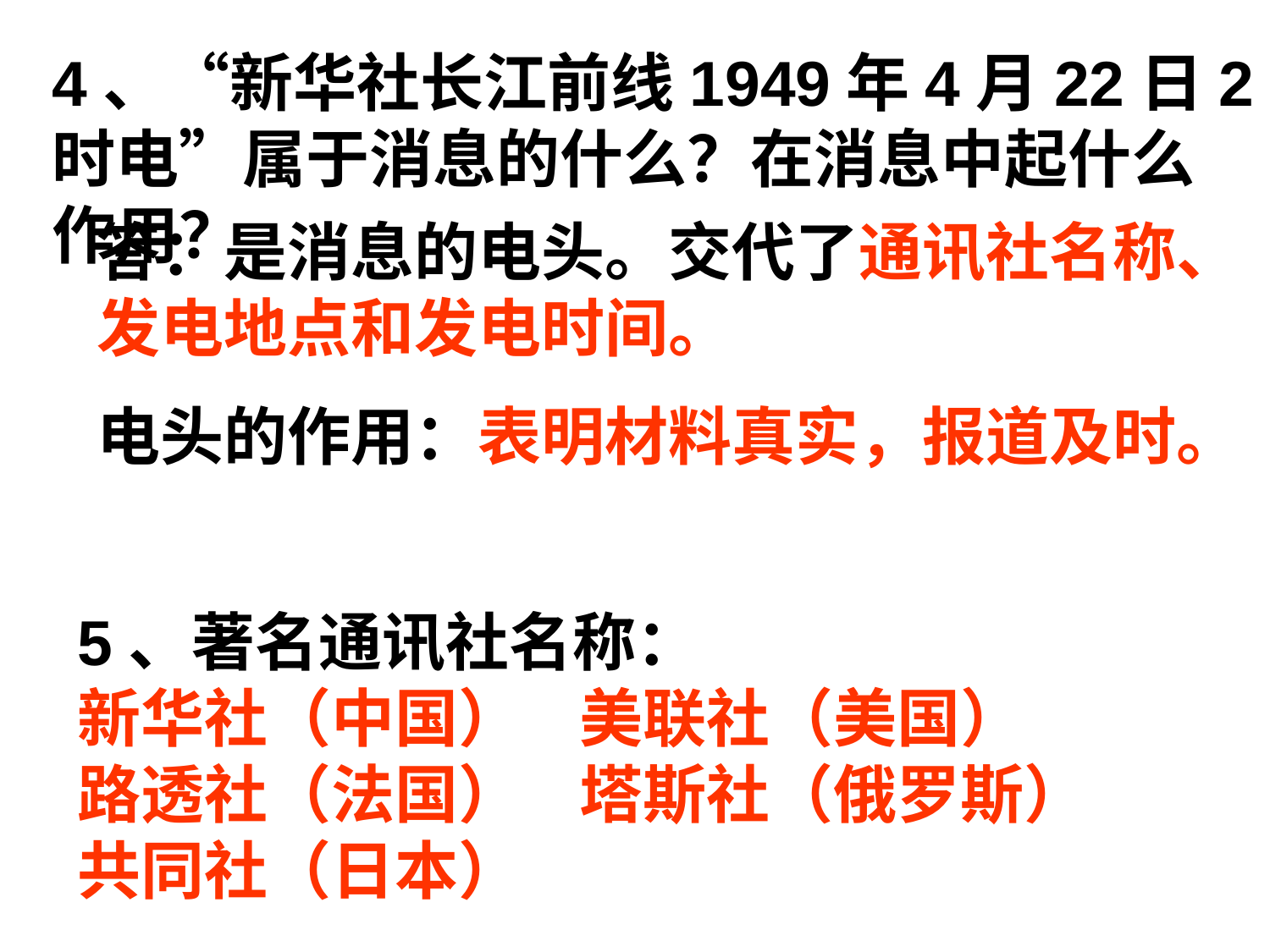

4、“新华社长江前线1949年4月22日2时电”属于消息的什么？在消息中起什么作用？

答：是消息的电头。交代了通讯社名称、发电地点和发电时间。
电头的作用：表明材料真实，报道及时。
5、著名通讯社名称：
新华社（中国）    美联社（美国）
路透社（法国）    塔斯社（俄罗斯）
共同社（日本）